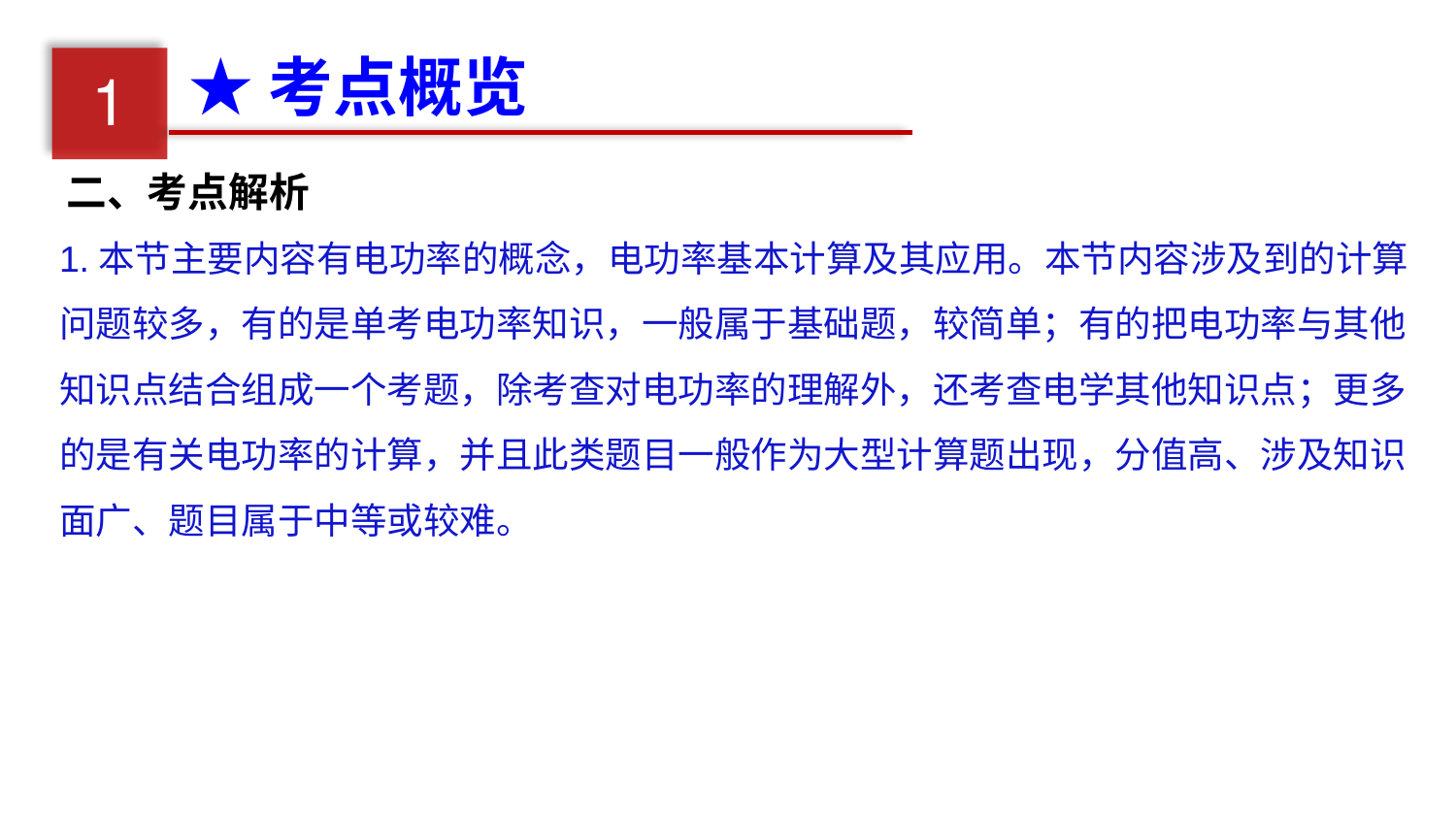

★考点概览

1
二、考点解析
1.本节主要内容有电功率的概念，电功率基本计算及其应用。本节内容涉及到的计算问题较多，有的是单考电功率知识，一般属于基础题，较简单；有的把电功率与其他知识点结合组成一个考题，除考查对电功率的理解外，还考查电学其他知识点；更多的是有关电功率的计算，并且此类题目一般作为大型计算题出现，分值高、涉及知识面广、题目属于中等或较难。